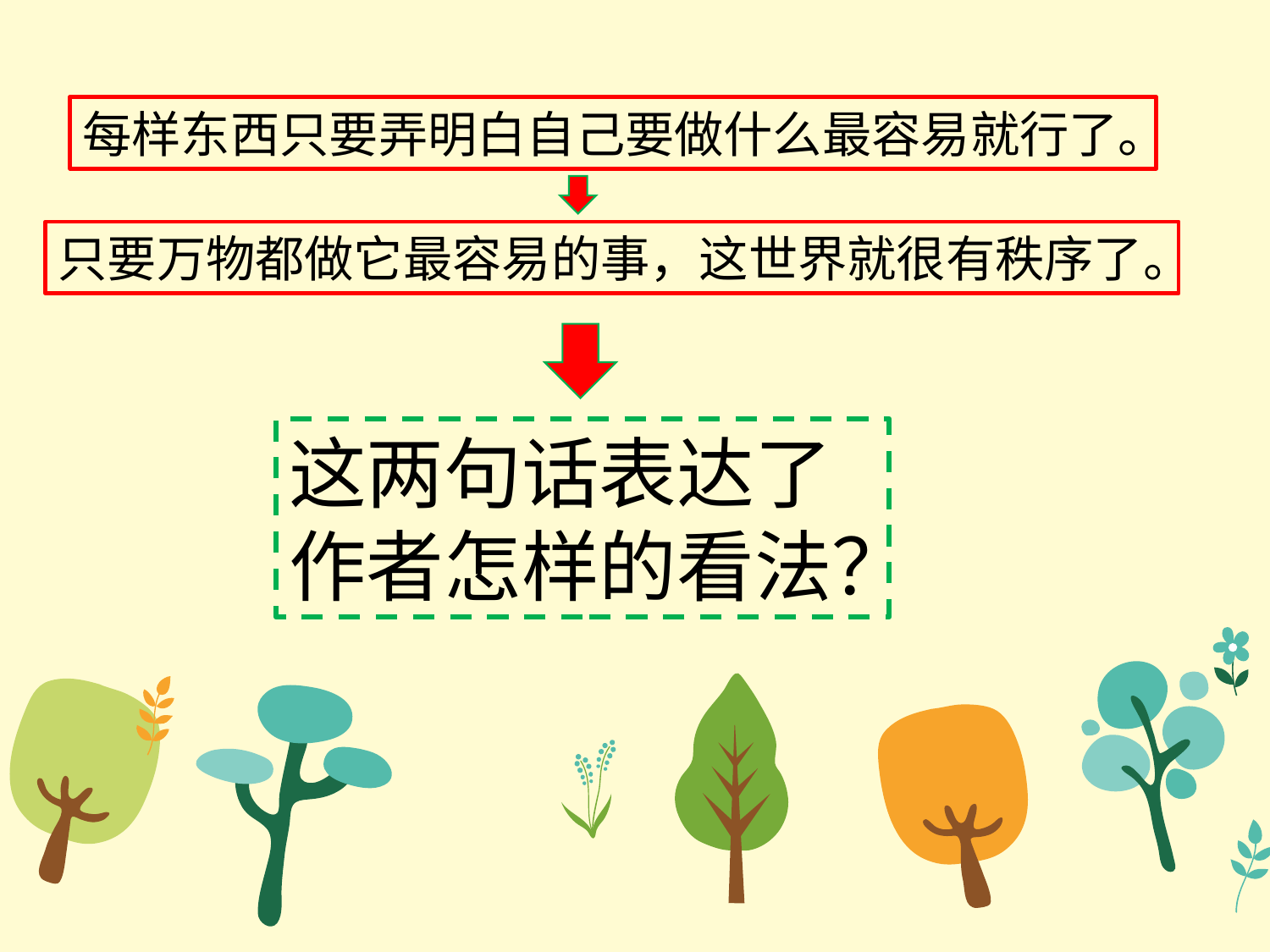

每样东西只要弄明白自己要做什么最容易就行了。

只要万物都做它最容易的事，这世界就很有秩序了。

这两句话表达了作者怎样的看法？